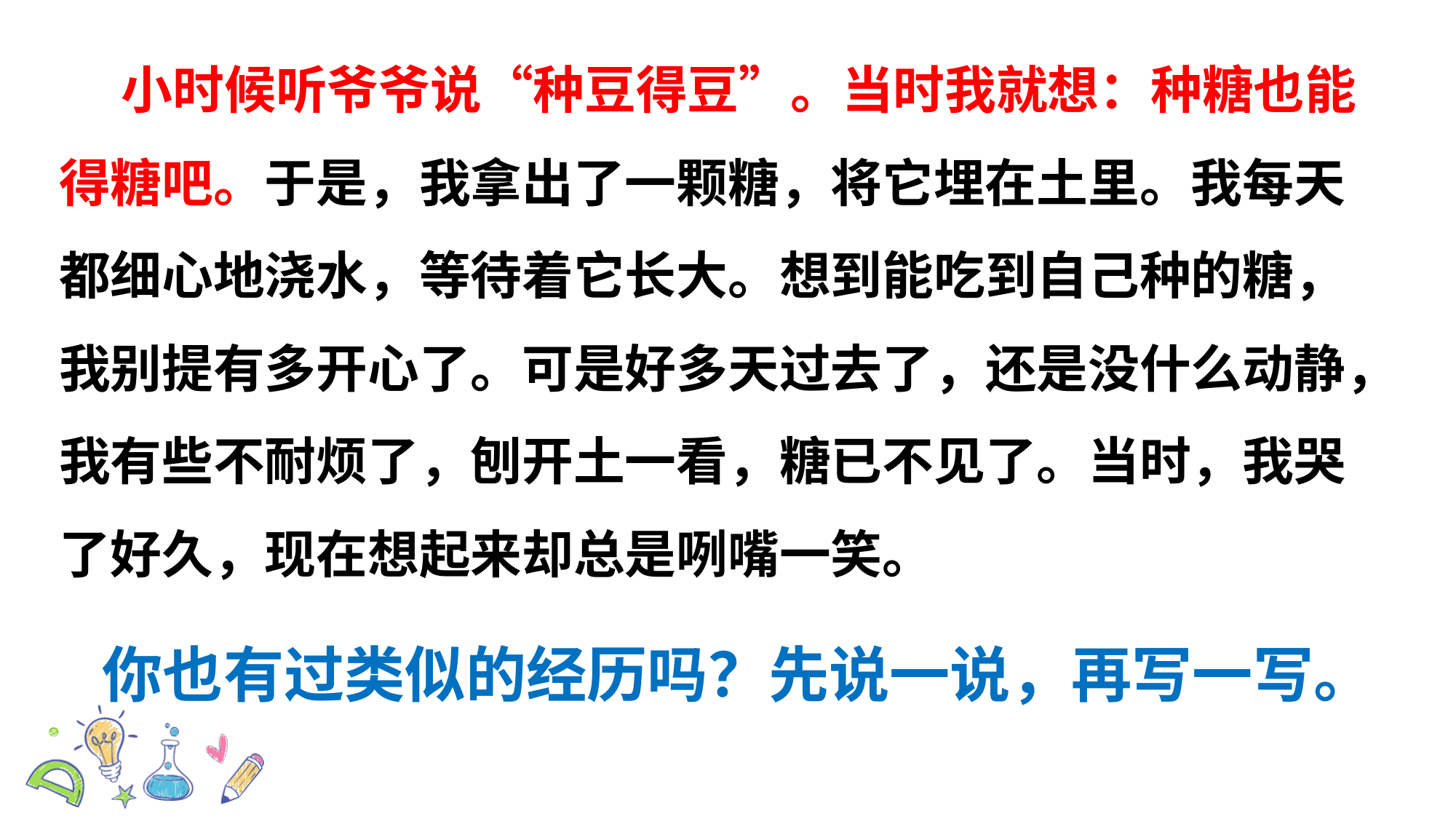

小时候听爷爷说“种豆得豆”。当时我就想：种糖也能得糖吧。于是，我拿出了一颗糖，将它埋在土里。我每天都细心地浇水，等待着它长大。想到能吃到自己种的糖，我别提有多开心了。可是好多天过去了，还是没什么动静，我有些不耐烦了，刨开土一看，糖已不见了。当时，我哭了好久，现在想起来却总是咧嘴一笑。
你也有过类似的经历吗？先说一说，再写一写。